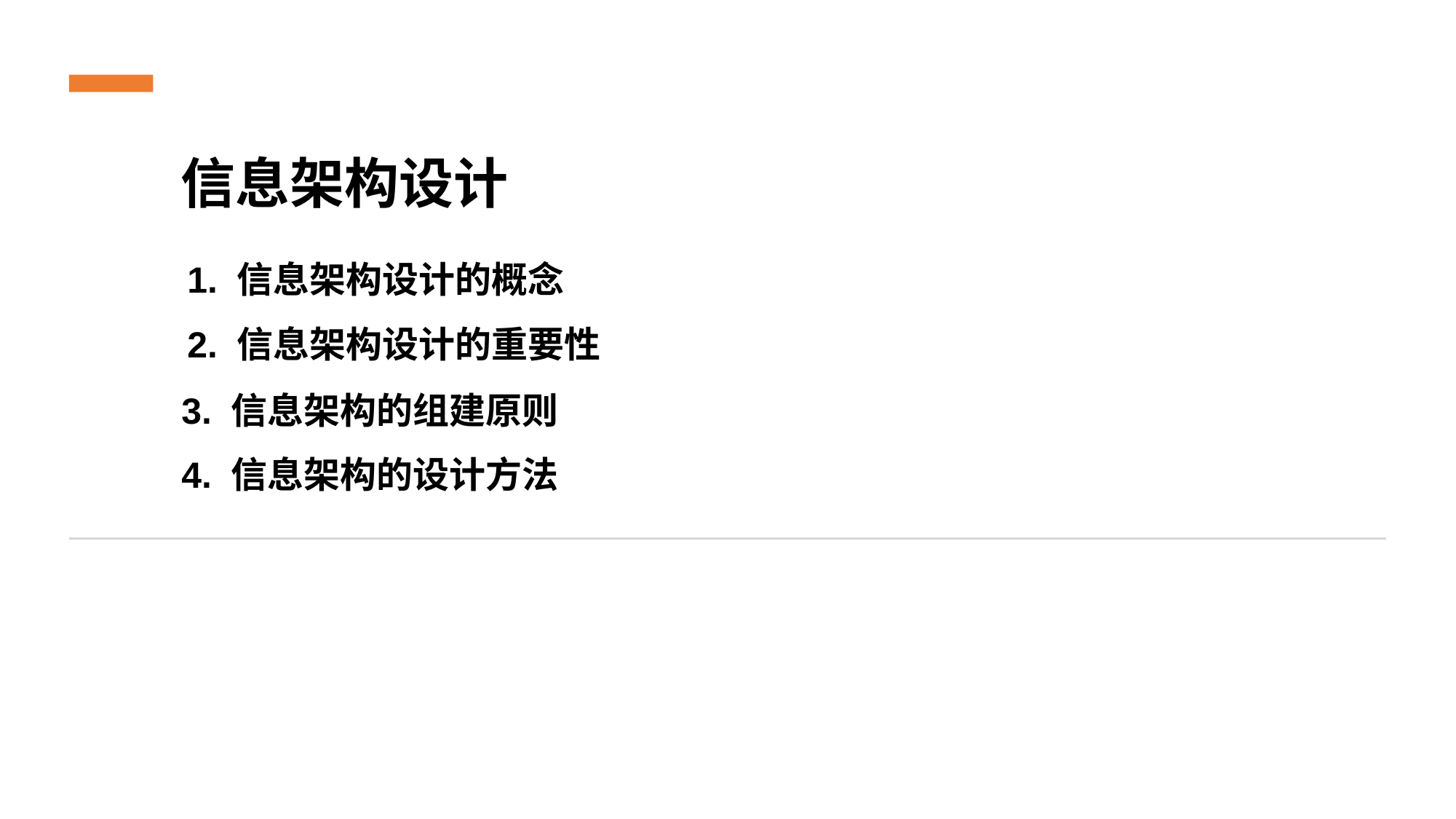

信息架构设计
1. 信息架构设计的概念
2. 信息架构设计的重要性
3. 信息架构的组建原则
4. 信息架构的设计方法